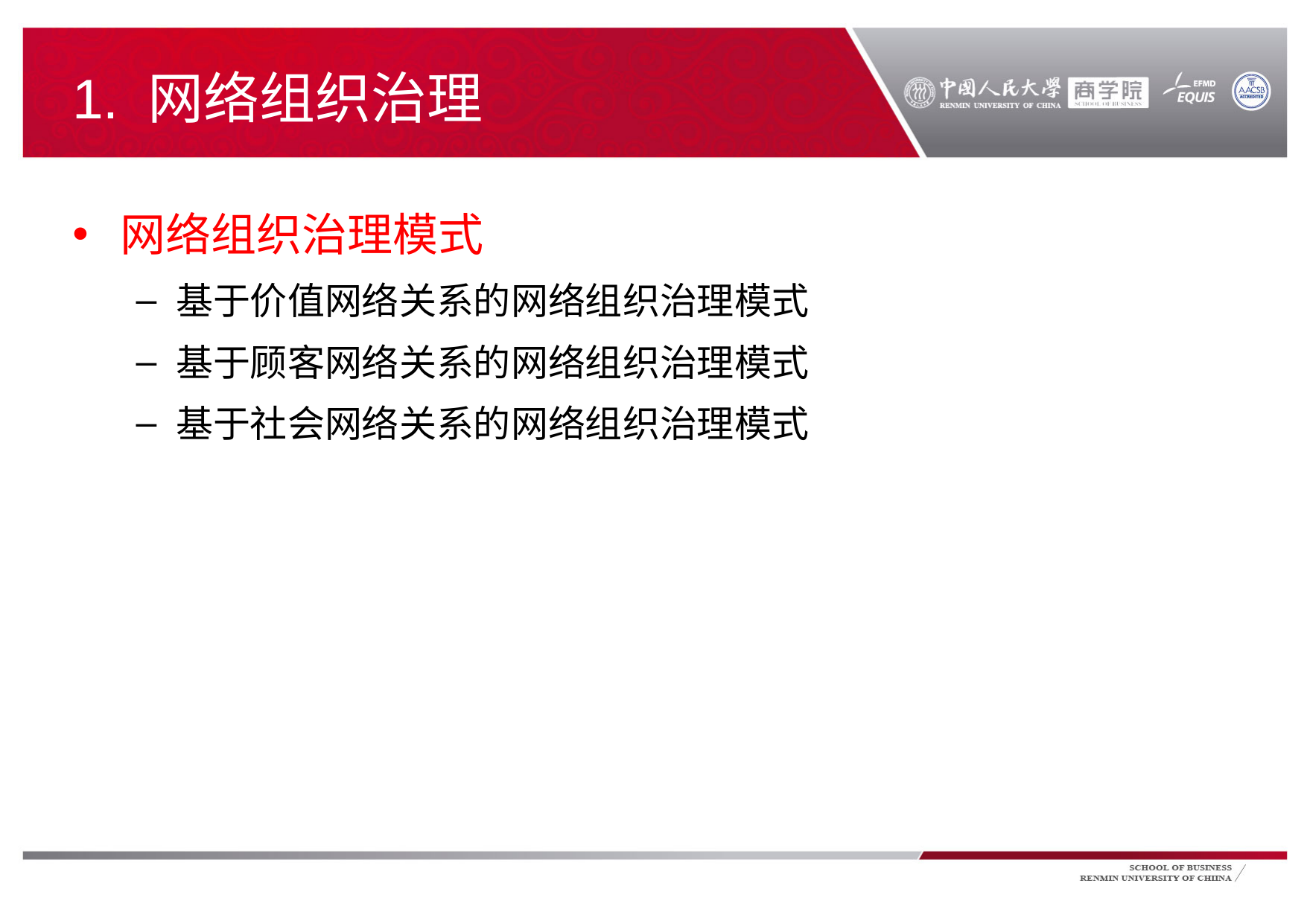

# 1. 网络组织治理
网络组织治理模式
基于价值网络关系的网络组织治理模式
基于顾客网络关系的网络组织治理模式
基于社会网络关系的网络组织治理模式